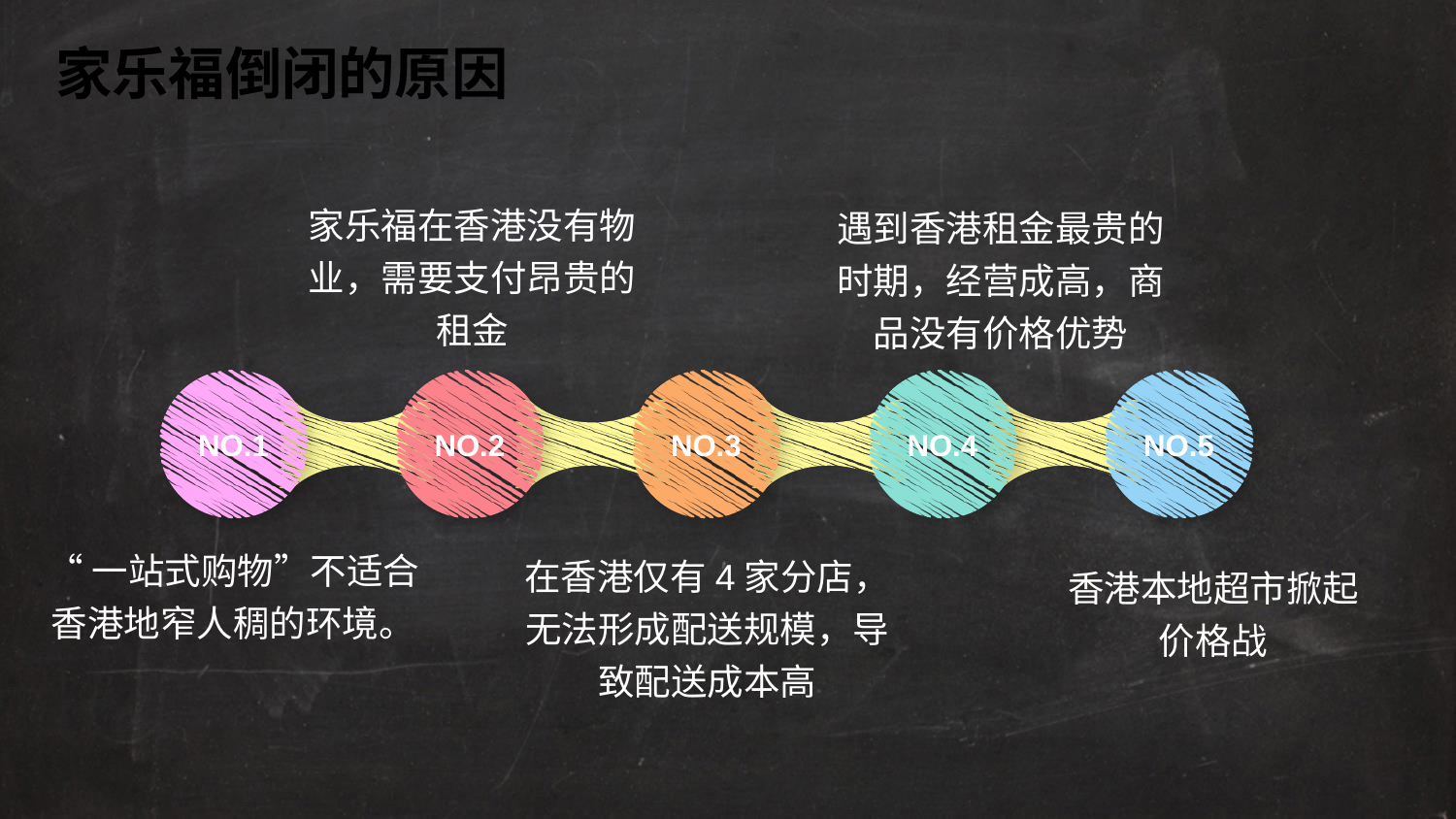

家乐福倒闭的原因
家乐福在香港没有物业，需要支付昂贵的租金
遇到香港租金最贵的时期，经营成高，商品没有价格优势
NO.1
NO.2
NO.3
NO.4
NO.5

“一站式购物”不适合香港地窄人稠的环境。
在香港仅有4家分店，无法形成配送规模，导致配送成本高
香港本地超市掀起价格战